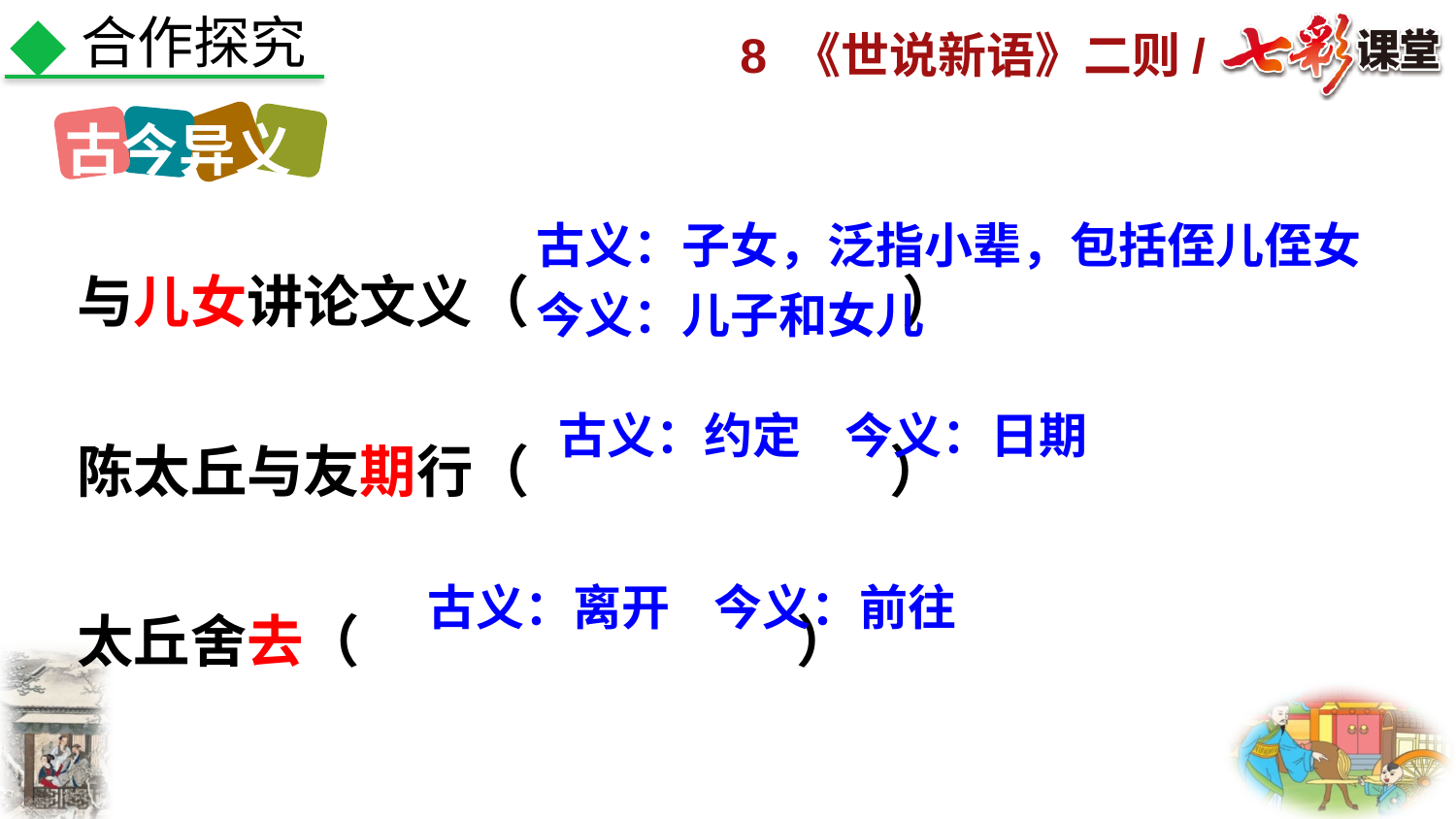

合作探究

古今异义

与儿女讲论文义（                             ）
陈太丘与友期行（                            ）
太丘舍去（                                  ）
古义：子女，泛指小辈，包括侄儿侄女
今义：儿子和女儿
古义：约定    今义：日期
古义：离开    今义：前往